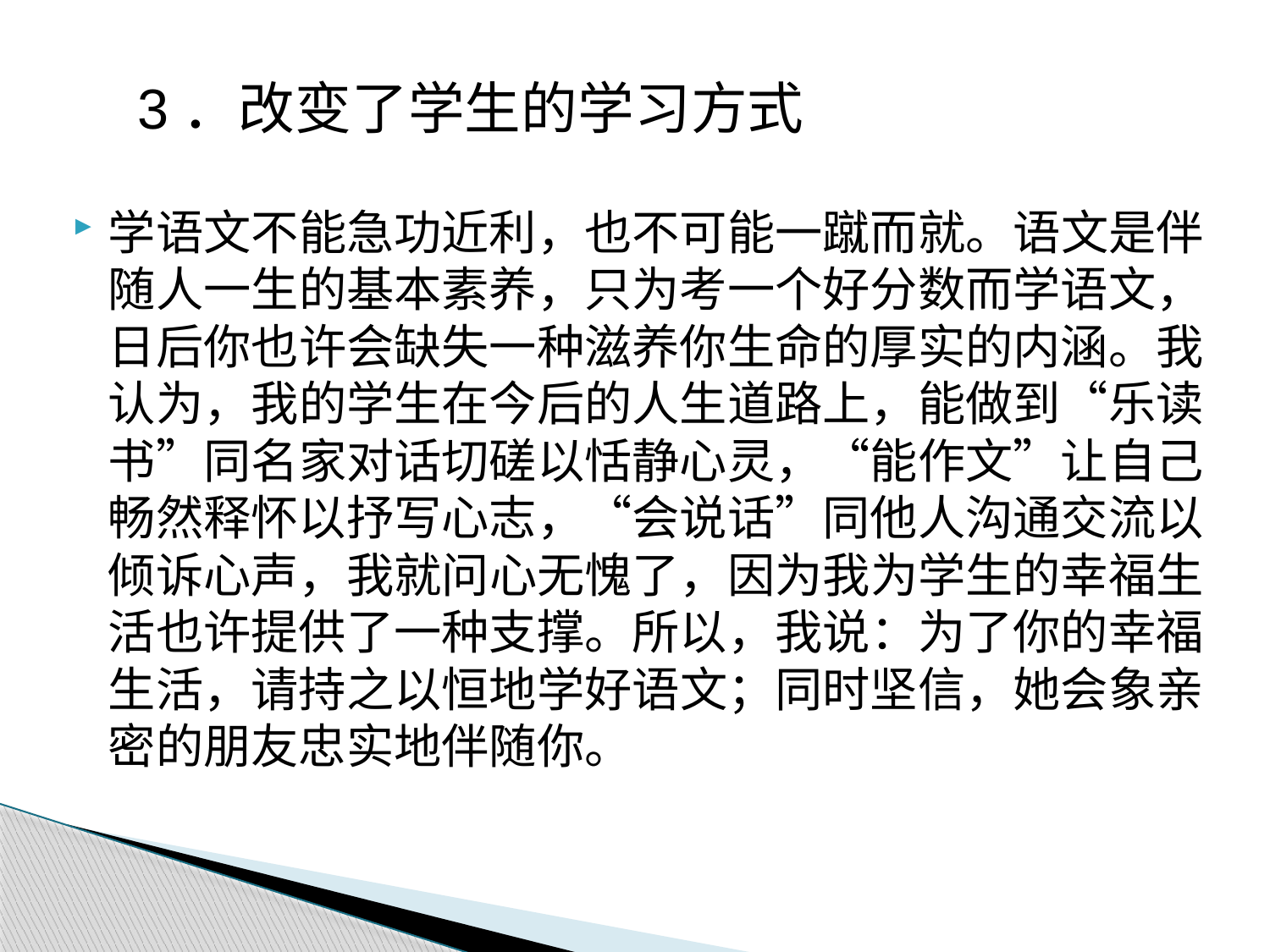

3．改变了学生的学习方式

学语文不能急功近利，也不可能一蹴而就。语文是伴随人一生的基本素养，只为考一个好分数而学语文，日后你也许会缺失一种滋养你生命的厚实的内涵。我认为，我的学生在今后的人生道路上，能做到“乐读书”同名家对话切磋以恬静心灵，“能作文”让自己畅然释怀以抒写心志，“会说话”同他人沟通交流以倾诉心声，我就问心无愧了，因为我为学生的幸福生活也许提供了一种支撑。所以，我说：为了你的幸福生活，请持之以恒地学好语文；同时坚信，她会象亲密的朋友忠实地伴随你。